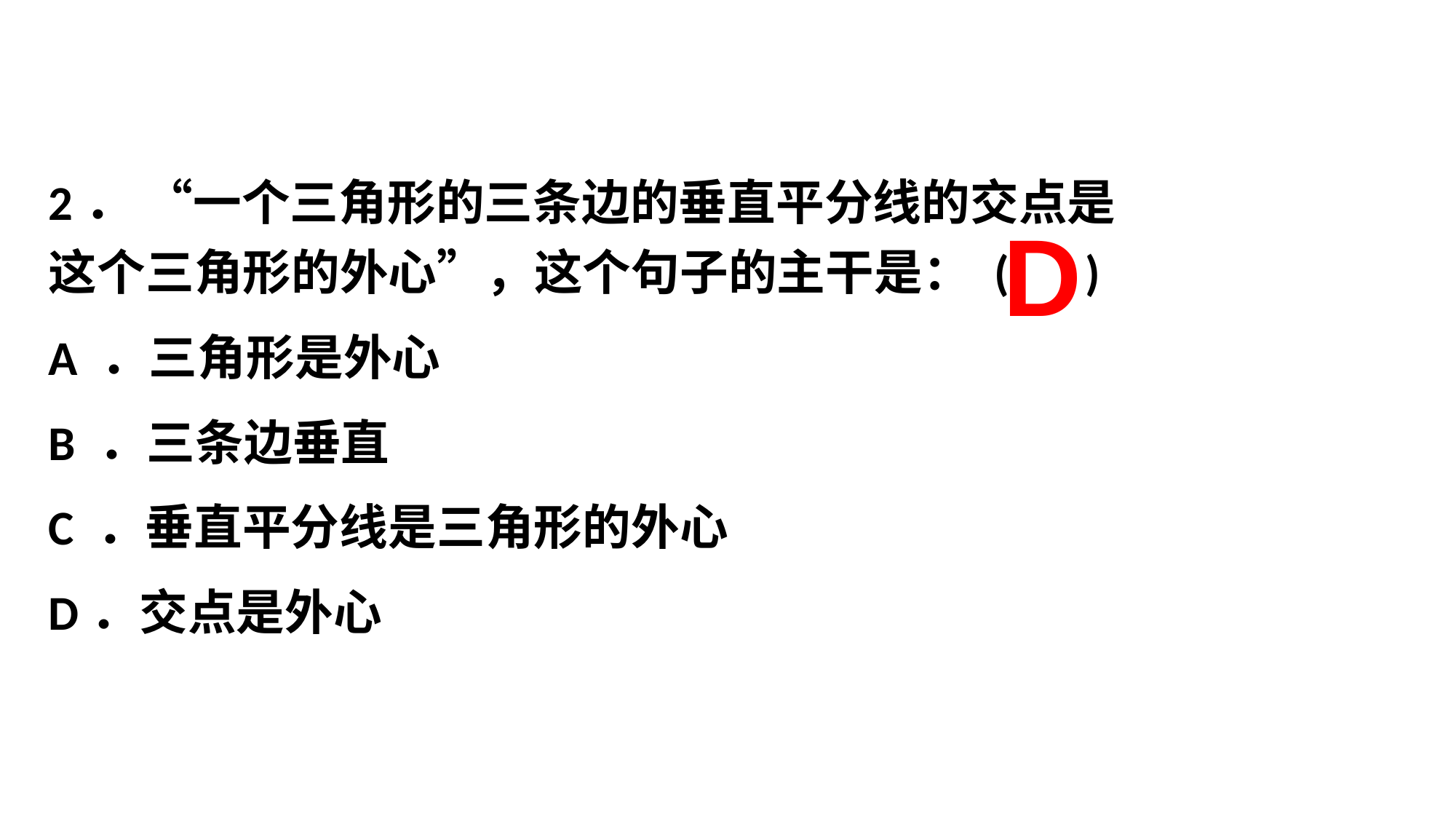

#
2． “一个三角形的三条边的垂直平分线的交点是这个三角形的外心”，这个句子的主干是： (       )
A ．三角形是外心
B ．三条边垂直
C ．垂直平分线是三角形的外心
D．交点是外心
D